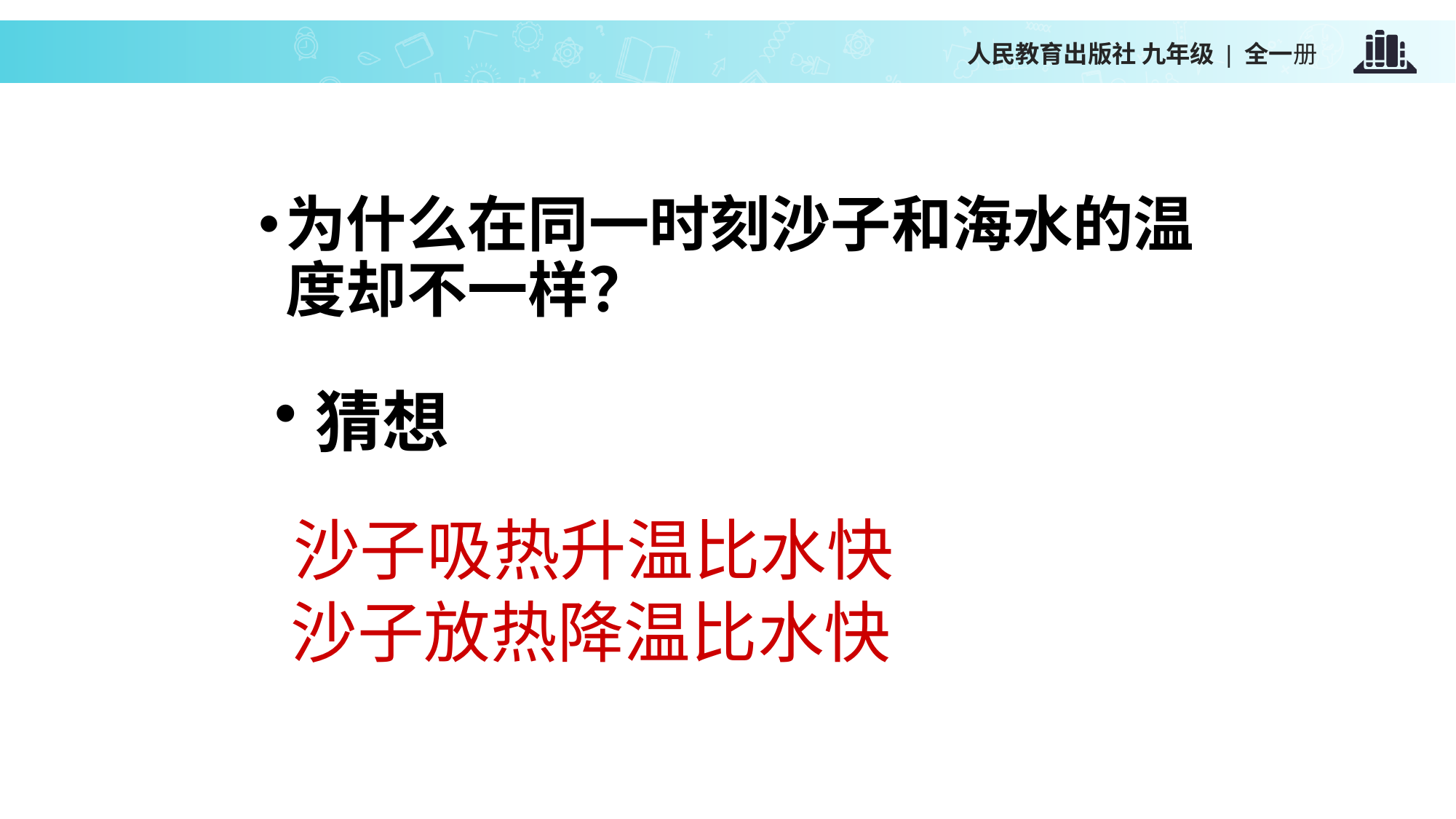

为什么在同一时刻沙子和海水的温度却不一样？
猜想
沙子吸热升温比水快
沙子放热降温比水快